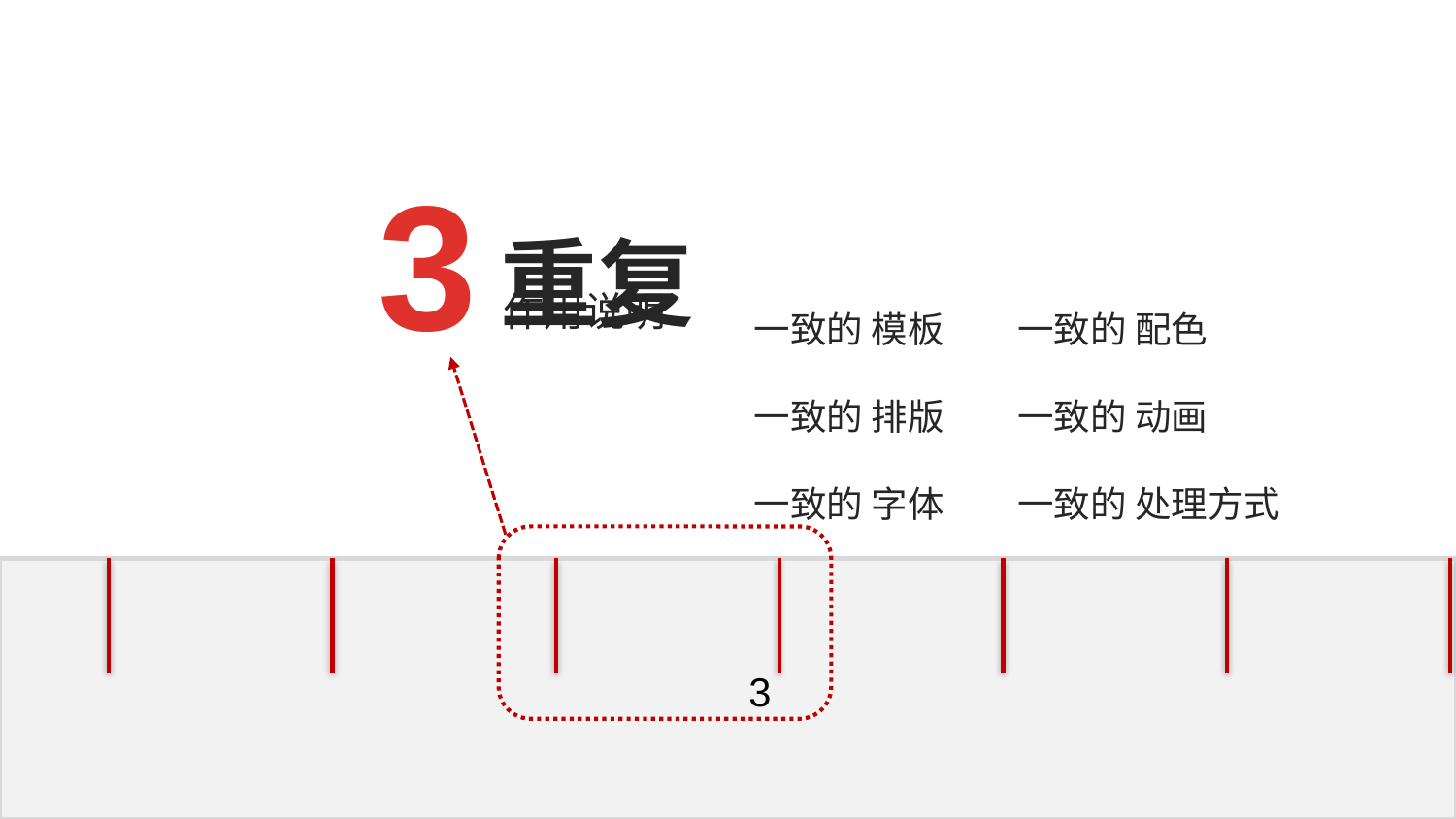

3
重复
一致的 模板
一致的 排版
一致的 字体
一致的 配色
一致的 动画
一致的 处理方式
作用说明

3